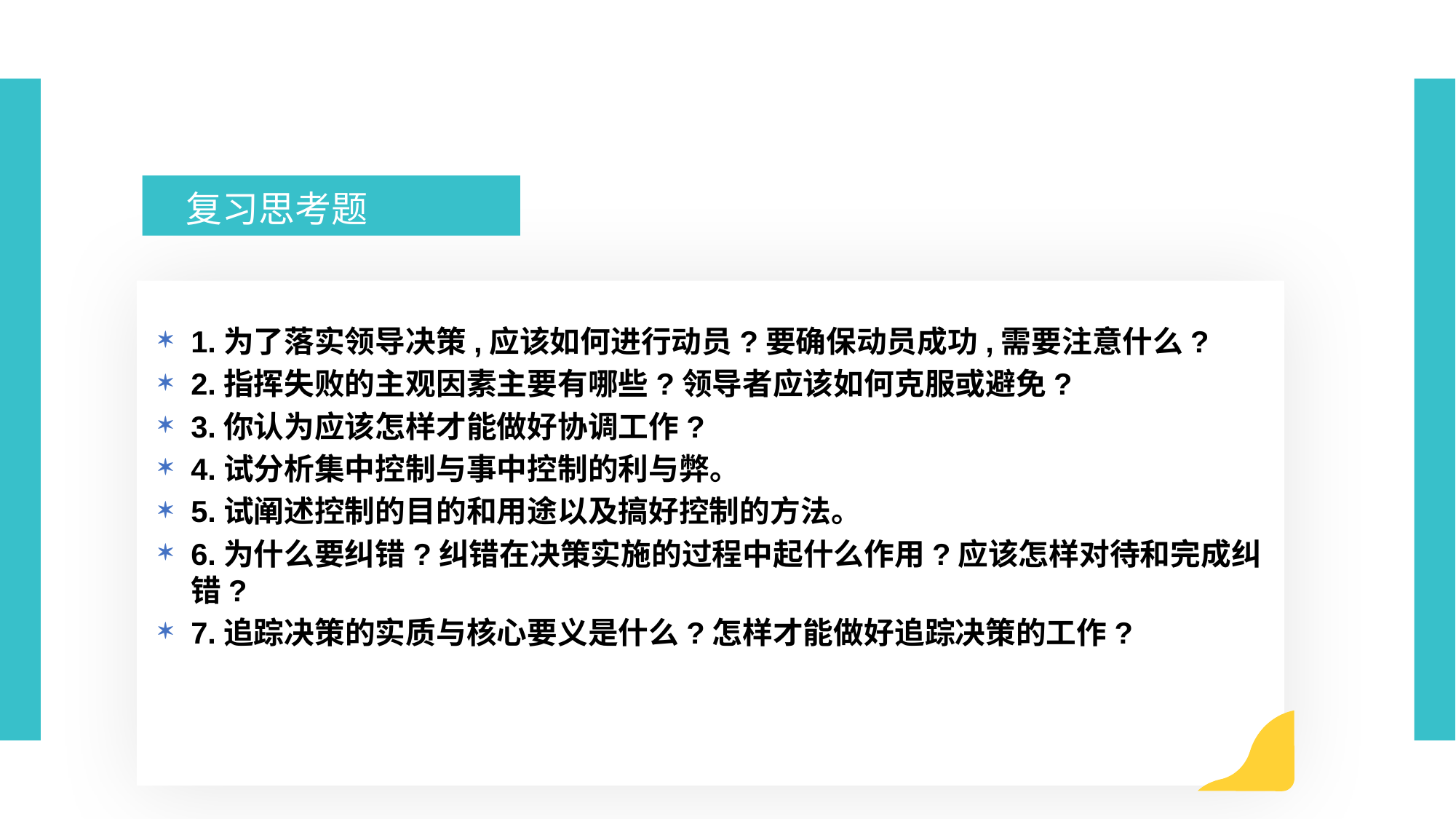

复习思考题

1.为了落实领导决策,应该如何进行动员?要确保动员成功,需要注意什么?
2.指挥失败的主观因素主要有哪些?领导者应该如何克服或避免?
3.你认为应该怎样才能做好协调工作?
4.试分析集中控制与事中控制的利与弊。
5.试阐述控制的目的和用途以及搞好控制的方法。
6.为什么要纠错?纠错在决策实施的过程中起什么作用?应该怎样对待和完成纠错?
7.追踪决策的实质与核心要义是什么?怎样才能做好追踪决策的工作?